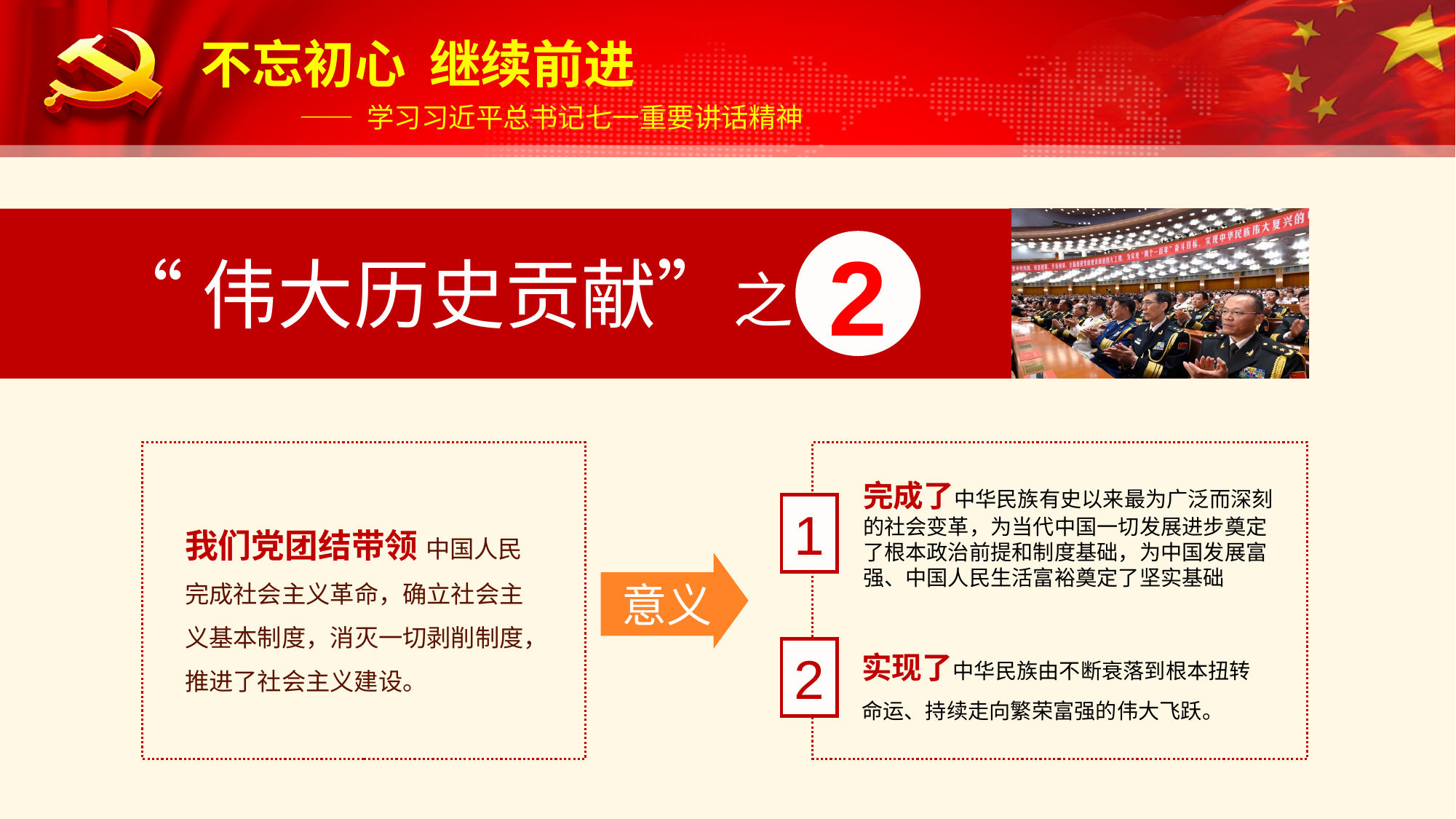

2
“伟大历史贡献”之

我们党团结带领 中国人民完成社会主义革命，确立社会主义基本制度，消灭一切剥削制度，推进了社会主义建设。

完成了中华民族有史以来最为广泛而深刻的社会变革，为当代中国一切发展进步奠定了根本政治前提和制度基础，为中国发展富强、中国人民生活富裕奠定了坚实基础
1
实现了中华民族由不断衰落到根本扭转命运、持续走向繁荣富强的伟大飞跃。
2

意义